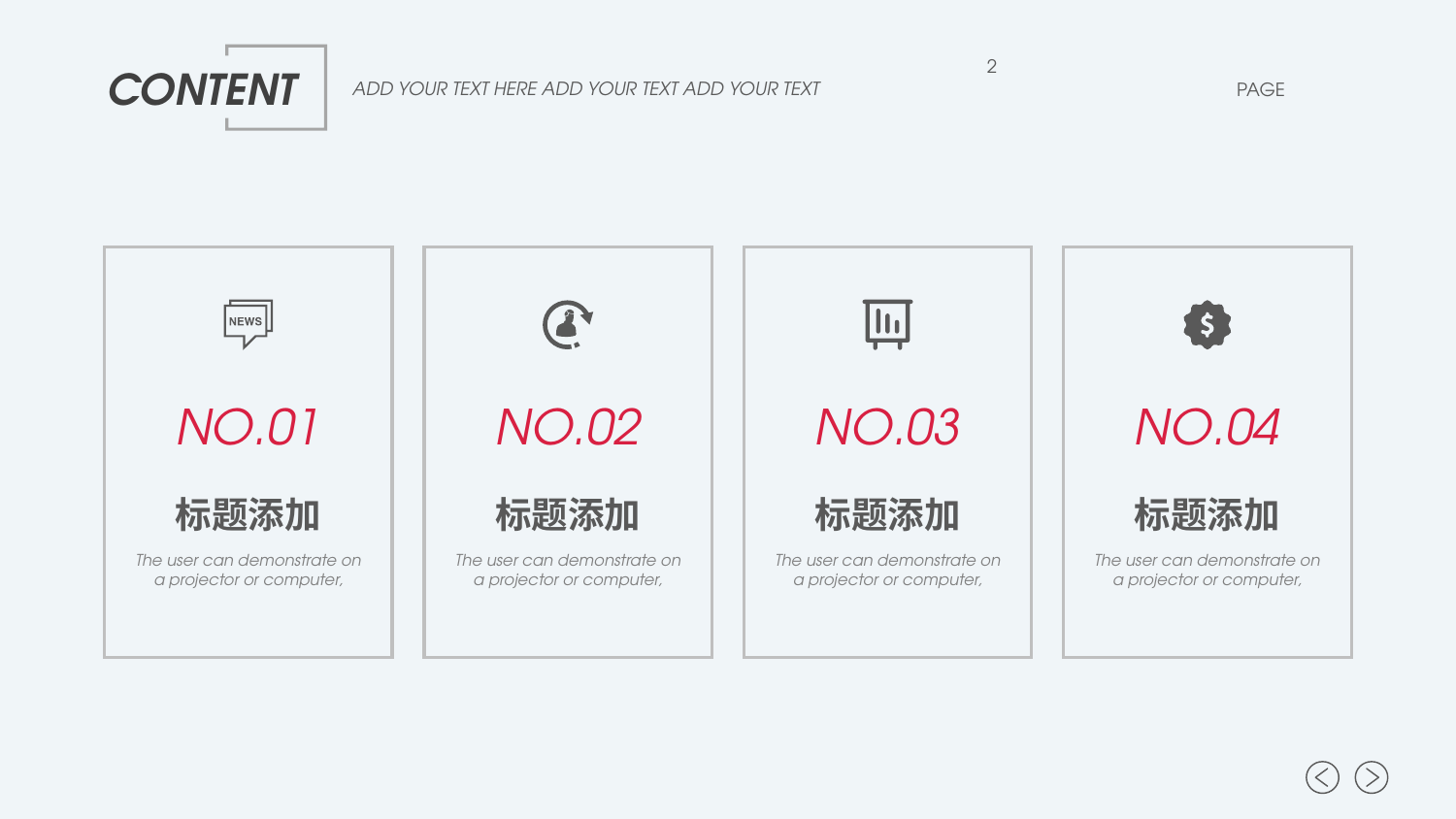

2
CONTENT
ADD YOUR TEXT HERE ADD YOUR TEXT ADD YOUR TEXT
PAGE

NO.01
标题添加
The user can demonstrate on a projector or computer,

NO.02
标题添加
The user can demonstrate on a projector or computer,

NO.03
标题添加
The user can demonstrate on a projector or computer,

NO.04
标题添加
The user can demonstrate on a projector or computer,